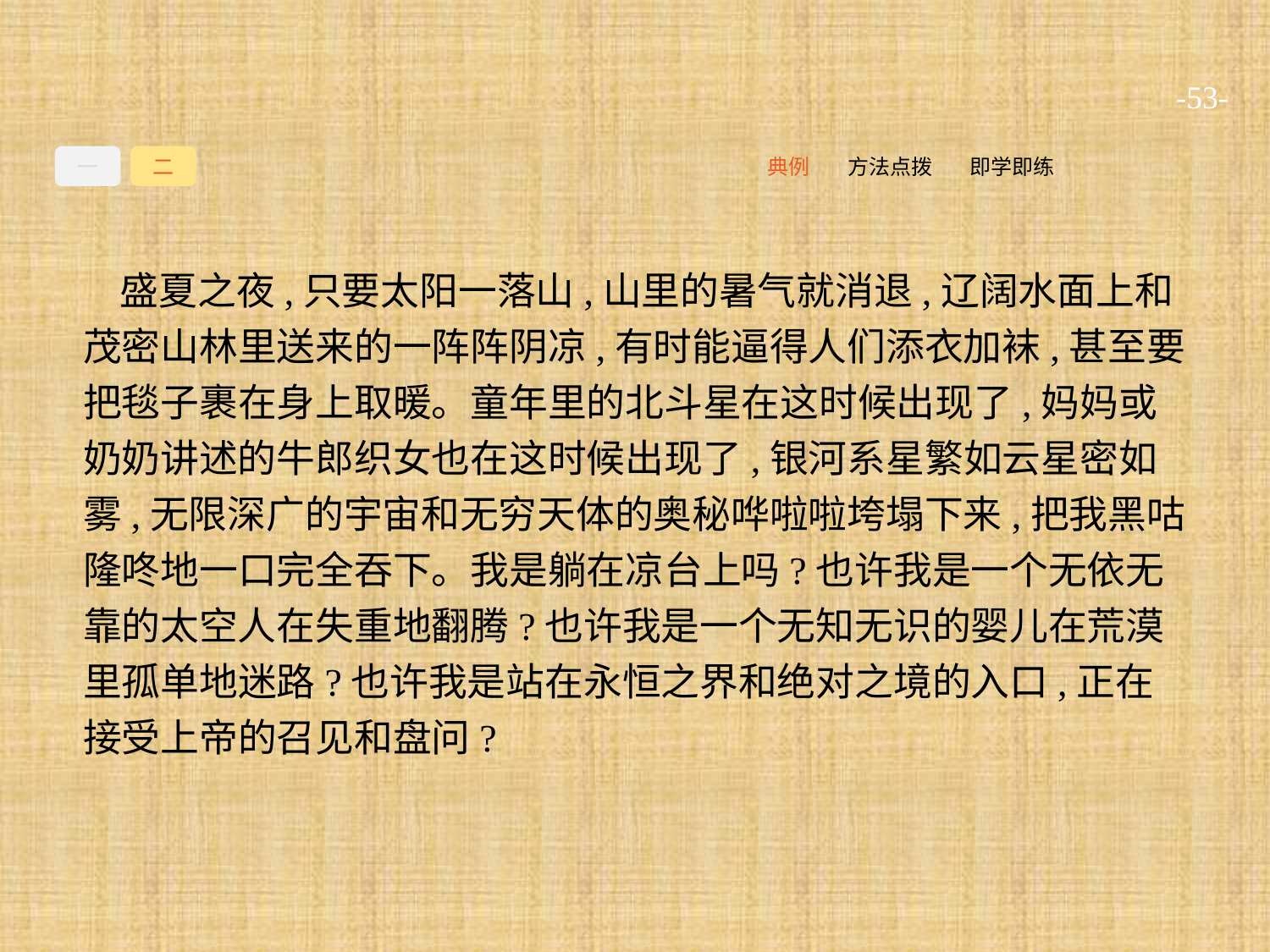

-53-
一
二
即学即练
方法点拨
典例
盛夏之夜,只要太阳一落山,山里的暑气就消退,辽阔水面上和茂密山林里送来的一阵阵阴凉,有时能逼得人们添衣加袜,甚至要把毯子裹在身上取暖。童年里的北斗星在这时候出现了,妈妈或奶奶讲述的牛郎织女也在这时候出现了,银河系星繁如云星密如雾,无限深广的宇宙和无穷天体的奥秘哗啦啦垮塌下来,把我黑咕隆咚地一口完全吞下。我是躺在凉台上吗?也许我是一个无依无靠的太空人在失重地翻腾?也许我是一个无知无识的婴儿在荒漠里孤单地迷路?也许我是站在永恒之界和绝对之境的入口,正在接受上帝的召见和盘问?